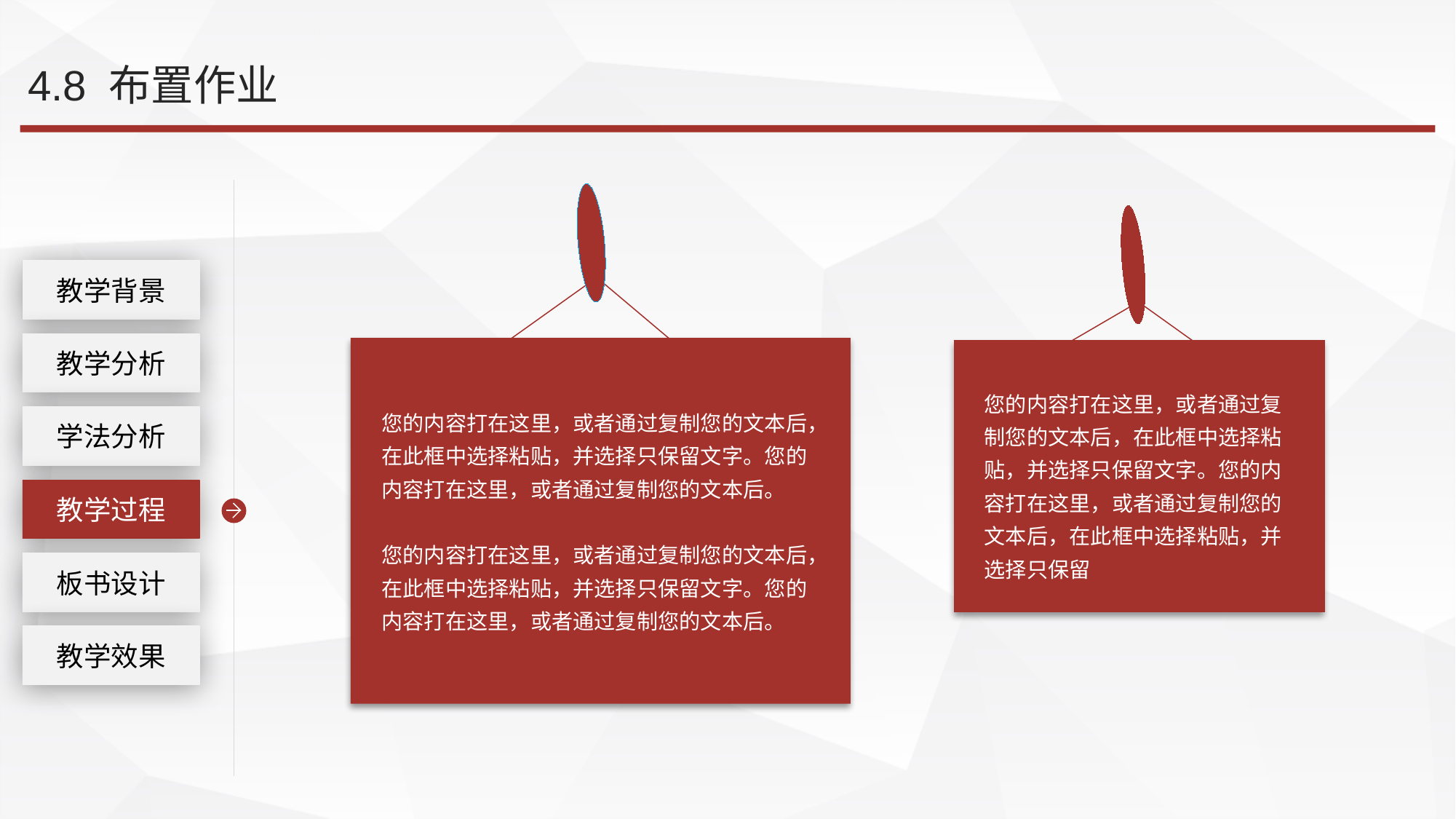

4.8 布置作业

工作回顾
教学背景
教学分析
您的内容打在这里，或者通过复制您的文本后，在此框中选择粘贴，并选择只保留文字。您的内容打在这里，或者通过复制您的文本后，在此框中选择粘贴，并选择只保留
您的内容打在这里，或者通过复制您的文本后，在此框中选择粘贴，并选择只保留文字。您的内容打在这里，或者通过复制您的文本后。
学法分析
教学过程

您的内容打在这里，或者通过复制您的文本后，在此框中选择粘贴，并选择只保留文字。您的内容打在这里，或者通过复制您的文本后。
板书设计
教学效果